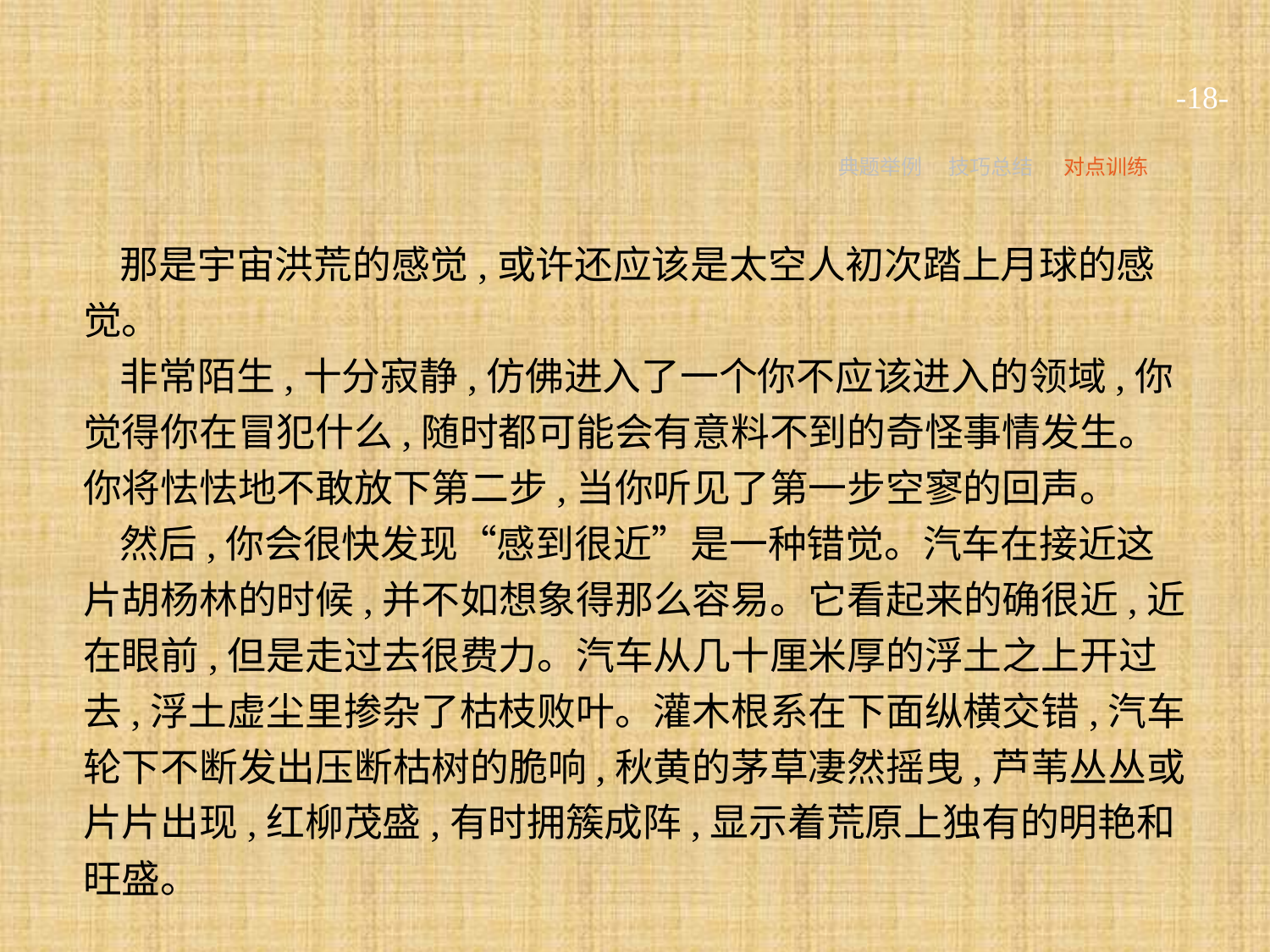

-18-
典题举例
技巧总结
对点训练
那是宇宙洪荒的感觉,或许还应该是太空人初次踏上月球的感觉。
非常陌生,十分寂静,仿佛进入了一个你不应该进入的领域,你觉得你在冒犯什么,随时都可能会有意料不到的奇怪事情发生。你将怯怯地不敢放下第二步,当你听见了第一步空寥的回声。
然后,你会很快发现“感到很近”是一种错觉。汽车在接近这片胡杨林的时候,并不如想象得那么容易。它看起来的确很近,近在眼前,但是走过去很费力。汽车从几十厘米厚的浮土之上开过去,浮土虚尘里掺杂了枯枝败叶。灌木根系在下面纵横交错,汽车轮下不断发出压断枯树的脆响,秋黄的茅草凄然摇曳,芦苇丛丛或片片出现,红柳茂盛,有时拥簇成阵,显示着荒原上独有的明艳和旺盛。